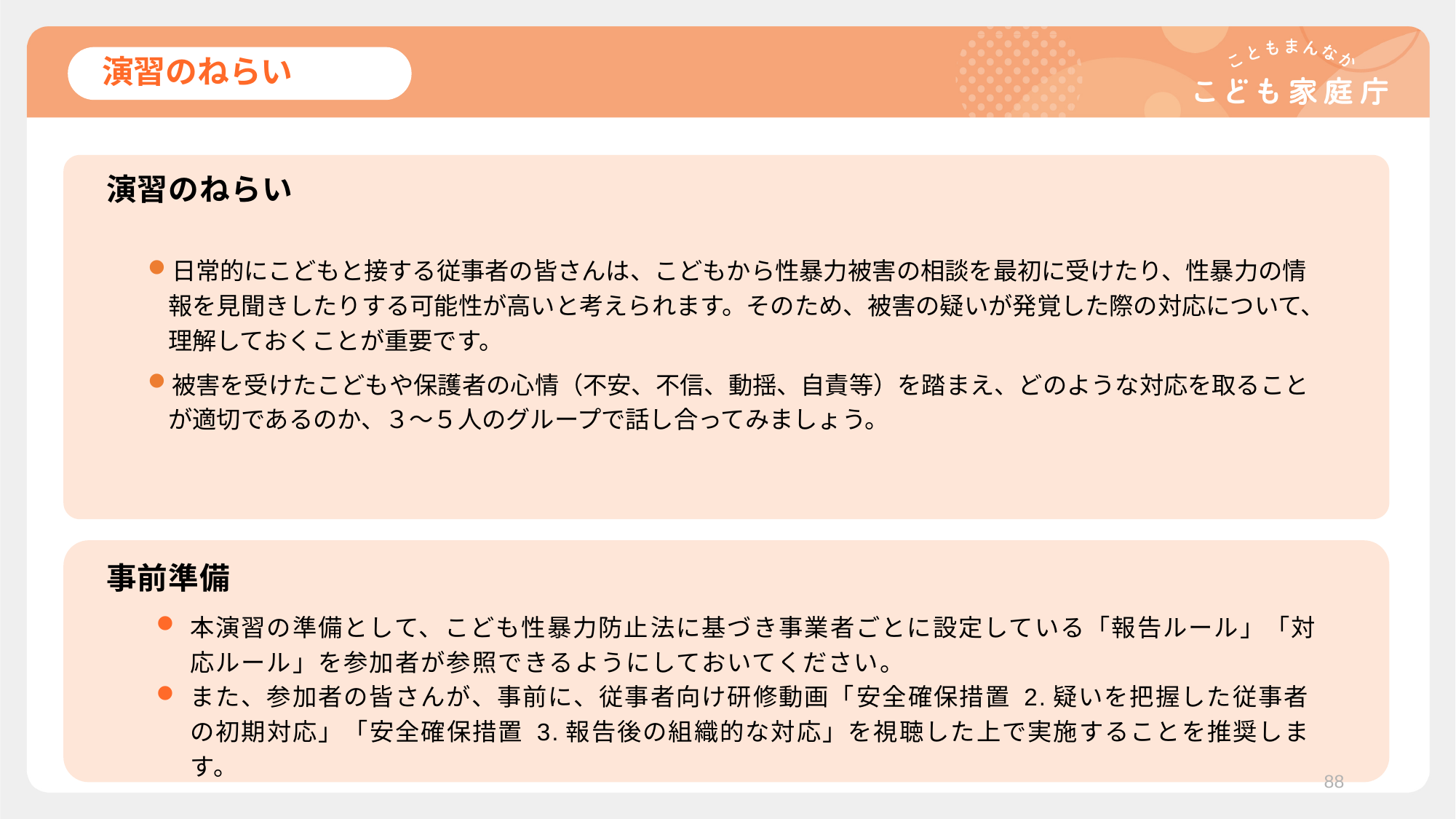

# 演習のねらい

演習のねらい
日常的にこどもと接する従事者の皆さんは、こどもから性暴力被害の相談を最初に受けたり、性暴力の情報を見聞きしたりする可能性が高いと考えられます。そのため、被害の疑いが発覚した際の対応について、理解しておくことが重要です。
被害を受けたこどもや保護者の心情（不安、不信、動揺、自責等）を踏まえ、どのような対応を取ることが適切であるのか、３～５人のグループで話し合ってみましょう。

事前準備
本演習の準備として、こども性暴力防止法に基づき事業者ごとに設定している「報告ルール」「対応ルール」を参加者が参照できるようにしておいてください。
また、参加者の皆さんが、事前に、従事者向け研修動画「安全確保措置 2.疑いを把握した従事者の初期対応」「安全確保措置 3.報告後の組織的な対応」を視聴した上で実施することを推奨します。
88